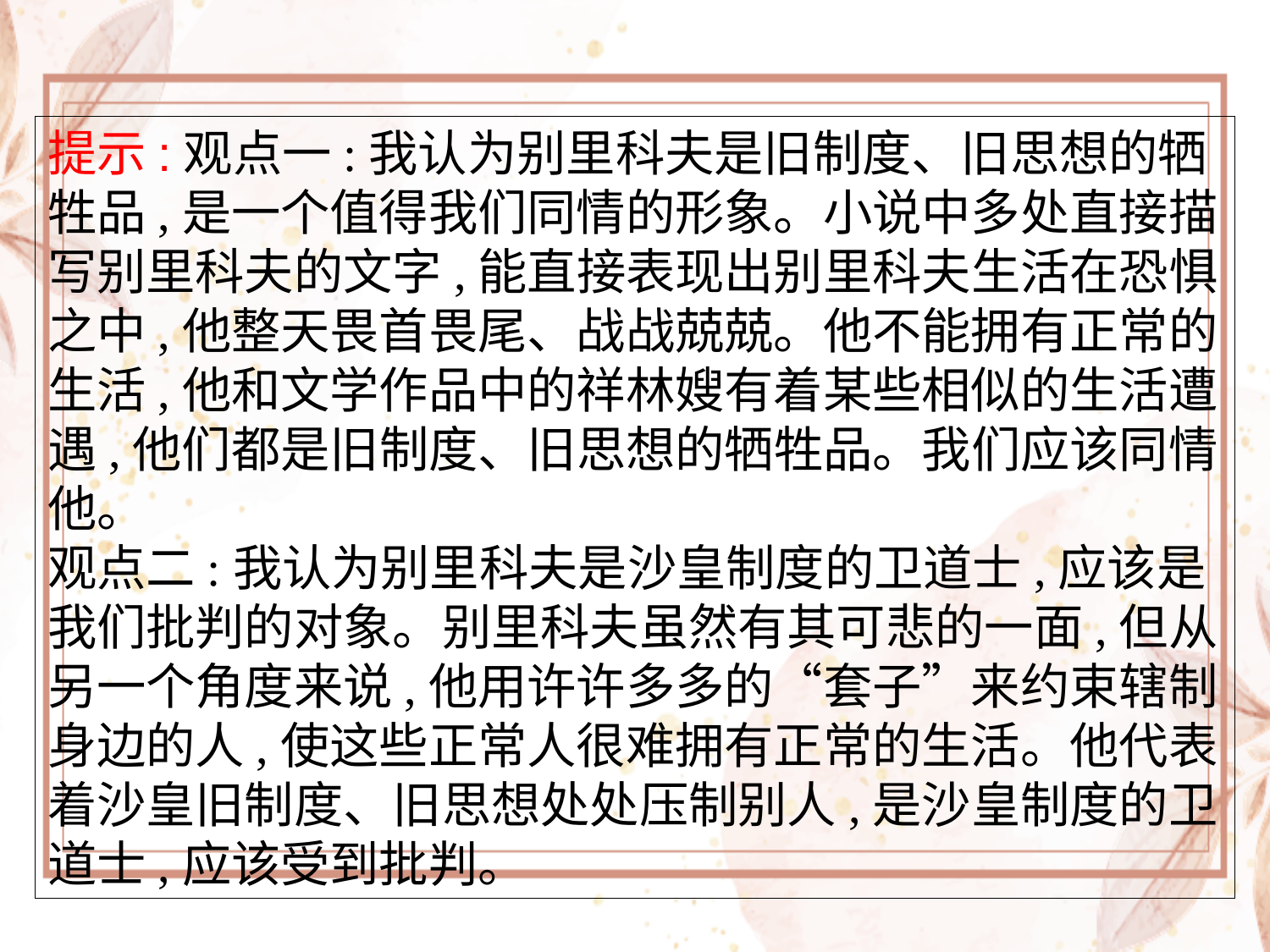

提示:观点一:我认为别里科夫是旧制度、旧思想的牺牲品,是一个值得我们同情的形象。小说中多处直接描写别里科夫的文字,能直接表现出别里科夫生活在恐惧之中,他整天畏首畏尾、战战兢兢。他不能拥有正常的生活,他和文学作品中的祥林嫂有着某些相似的生活遭遇,他们都是旧制度、旧思想的牺牲品。我们应该同情他。
观点二:我认为别里科夫是沙皇制度的卫道士,应该是我们批判的对象。别里科夫虽然有其可悲的一面,但从另一个角度来说,他用许许多多的“套子”来约束辖制身边的人,使这些正常人很难拥有正常的生活。他代表着沙皇旧制度、旧思想处处压制别人,是沙皇制度的卫道士,应该受到批判。